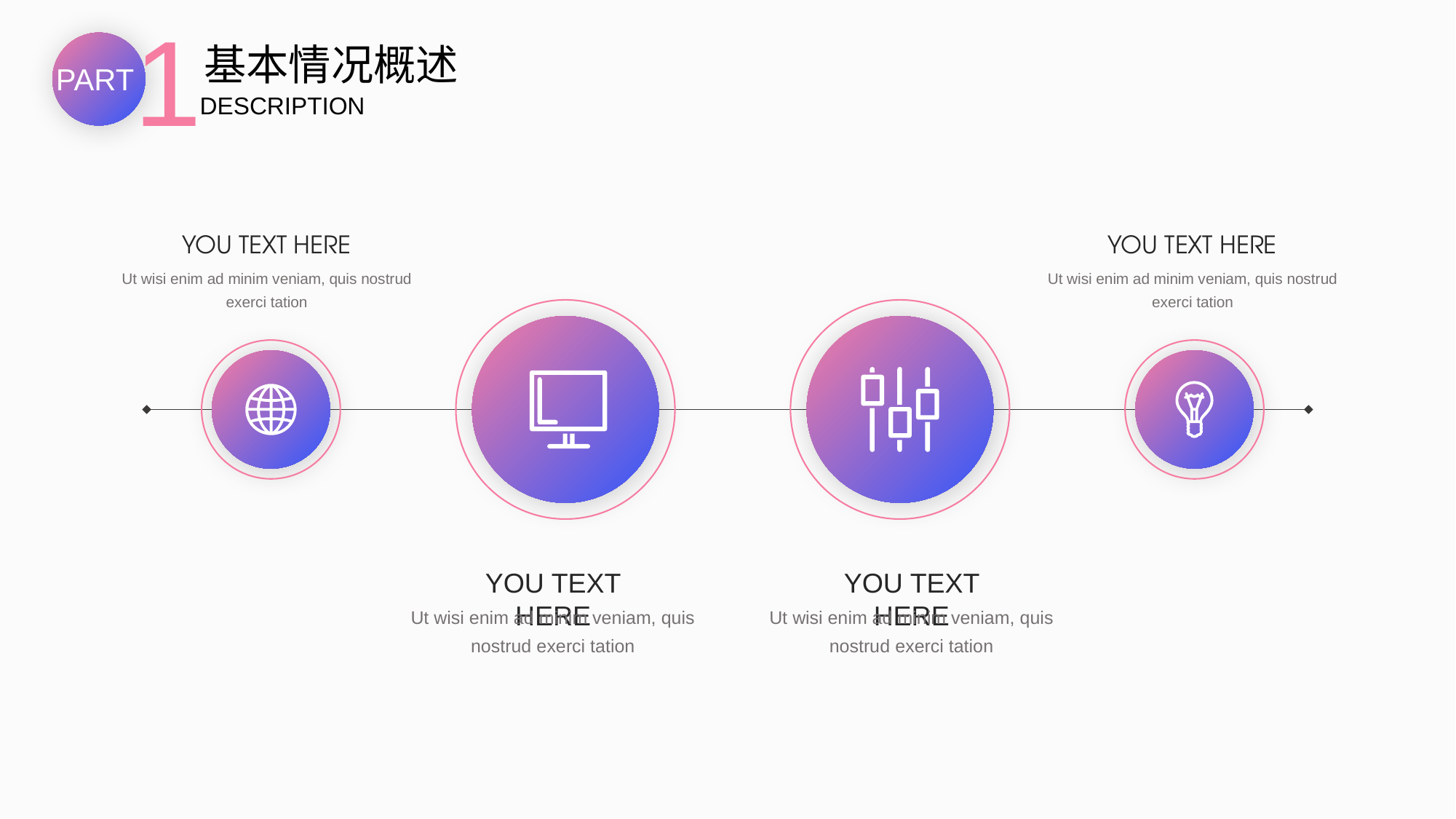

1

基本情况概述
PART
DESCRIPTION
YOU TEXT HERE
YOU TEXT HERE
Ut wisi enim ad minim veniam, quis nostrud exerci tation
Ut wisi enim ad minim veniam, quis nostrud exerci tation

YOU TEXT HERE
YOU TEXT HERE
Ut wisi enim ad minim veniam, quis nostrud exerci tation
Ut wisi enim ad minim veniam, quis nostrud exerci tation